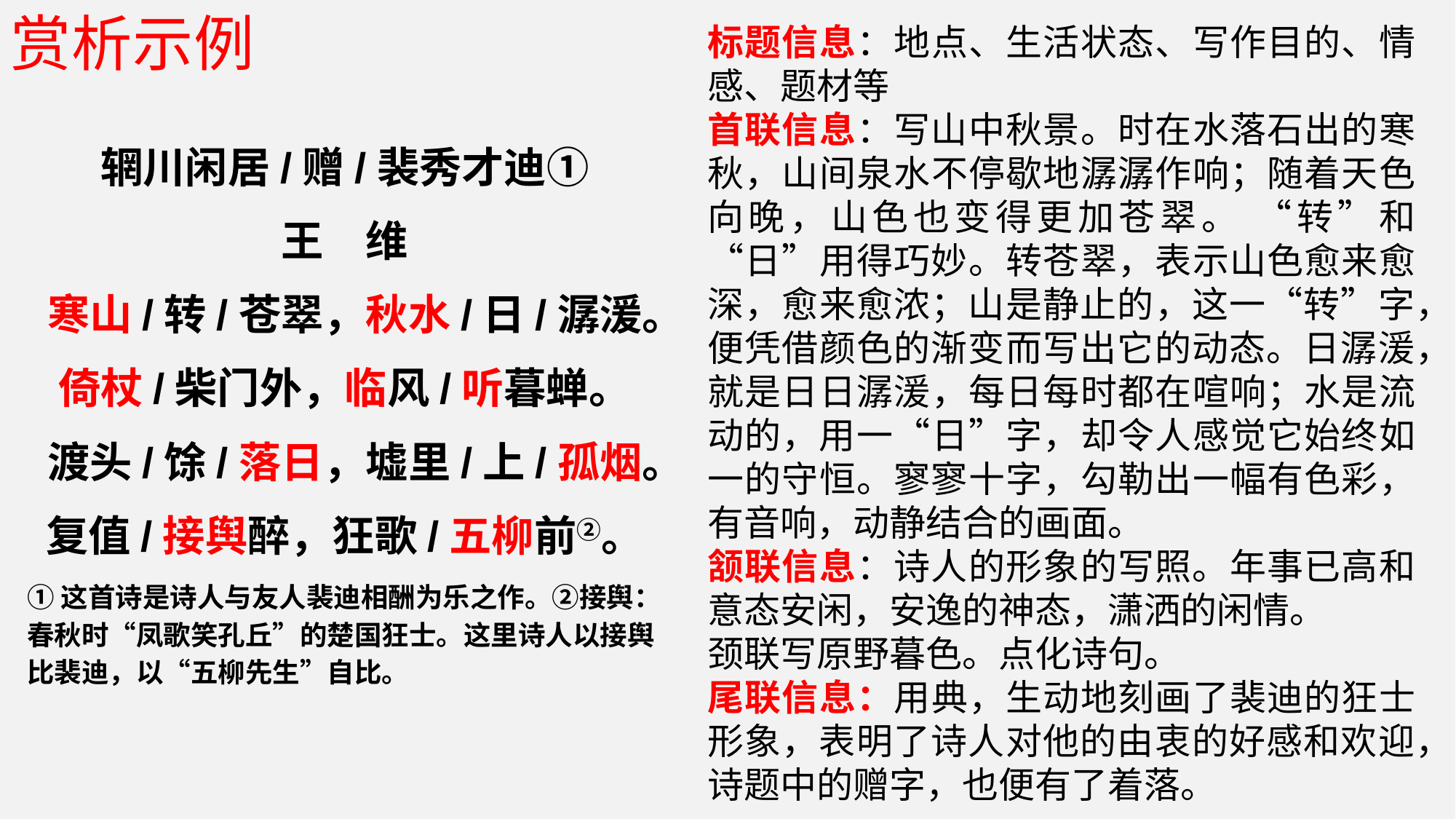

赏析示例
标题信息：地点、生活状态、写作目的、情感、题材等
首联信息：写山中秋景。时在水落石出的寒秋，山间泉水不停歇地潺潺作响；随着天色向晚，山色也变得更加苍翠。 “转”和“日”用得巧妙。转苍翠，表示山色愈来愈深，愈来愈浓；山是静止的，这一“转”字，便凭借颜色的渐变而写出它的动态。日潺湲，就是日日潺湲，每日每时都在喧响；水是流动的，用一“日”字，却令人感觉它始终如一的守恒。寥寥十字，勾勒出一幅有色彩，有音响，动静结合的画面。
颔联信息：诗人的形象的写照。年事已高和意态安闲，安逸的神态，潇洒的闲情。
颈联写原野暮色。点化诗句。
尾联信息：用典，生动地刻画了裴迪的狂士形象，表明了诗人对他的由衷的好感和欢迎，诗题中的赠字，也便有了着落。
辋川闲居/赠/裴秀才迪①
王　维
寒山/转/苍翠，秋水/日/潺湲。
倚杖/柴门外，临风/听暮蝉。
渡头/馀/落日，墟里/上/孤烟。
复值/接舆醉，狂歌/五柳前②。
①这首诗是诗人与友人裴迪相酬为乐之作。②接舆：春秋时“凤歌笑孔丘”的楚国狂士。这里诗人以接舆比裴迪，以“五柳先生”自比。